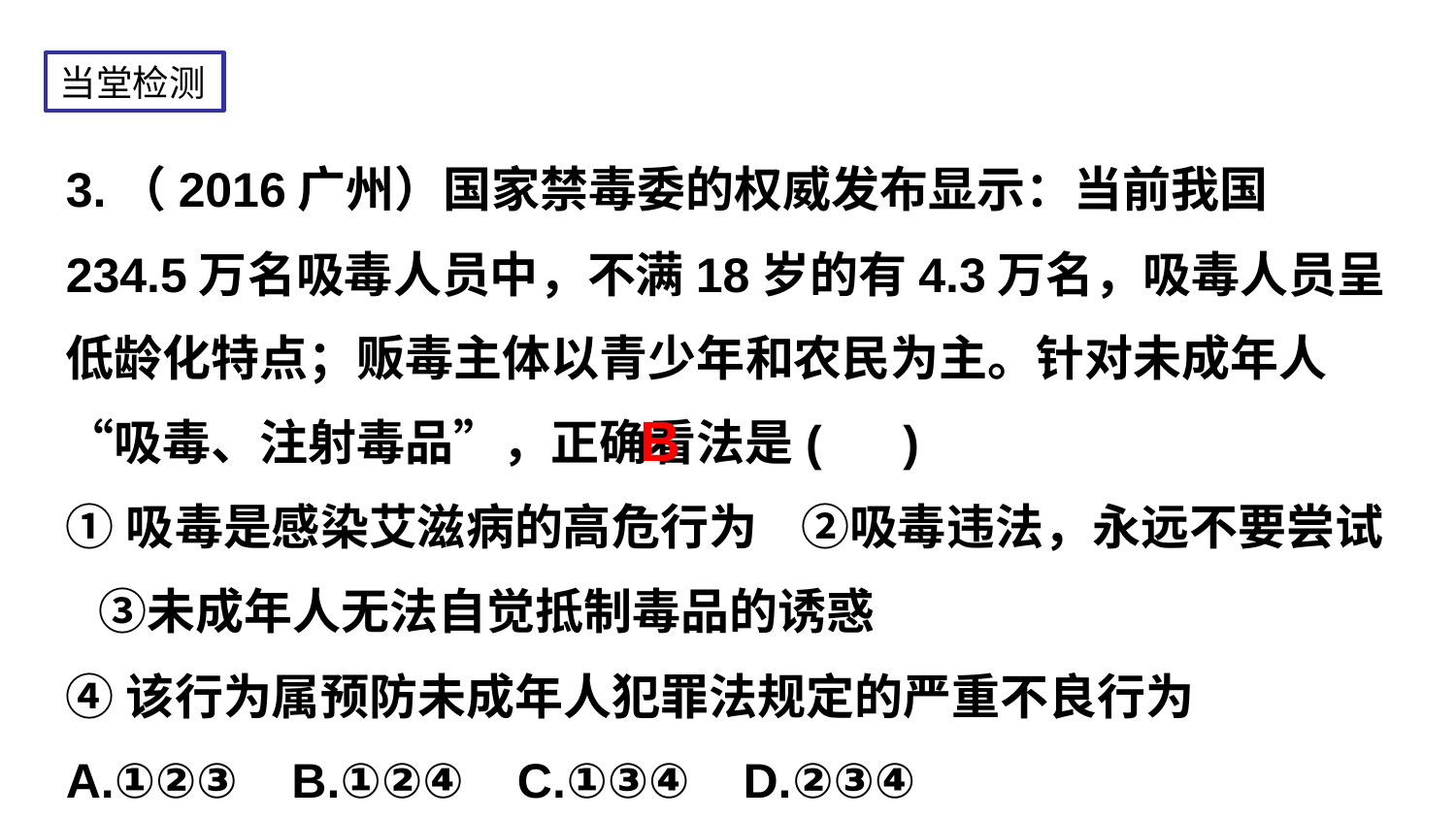

当堂检测

3.（2016广州）国家禁毒委的权威发布显示：当前我国234.5万名吸毒人员中，不满18岁的有4.3万名，吸毒人员呈低龄化特点；贩毒主体以青少年和农民为主。针对未成年人“吸毒、注射毒品”，正确看法是(      )
①吸毒是感染艾滋病的高危行为    ②吸毒违法，永远不要尝试    ③未成年人无法自觉抵制毒品的诱惑
④该行为属预防未成年人犯罪法规定的严重不良行为
A.①②③    B.①②④    C.①③④    D.②③④
B